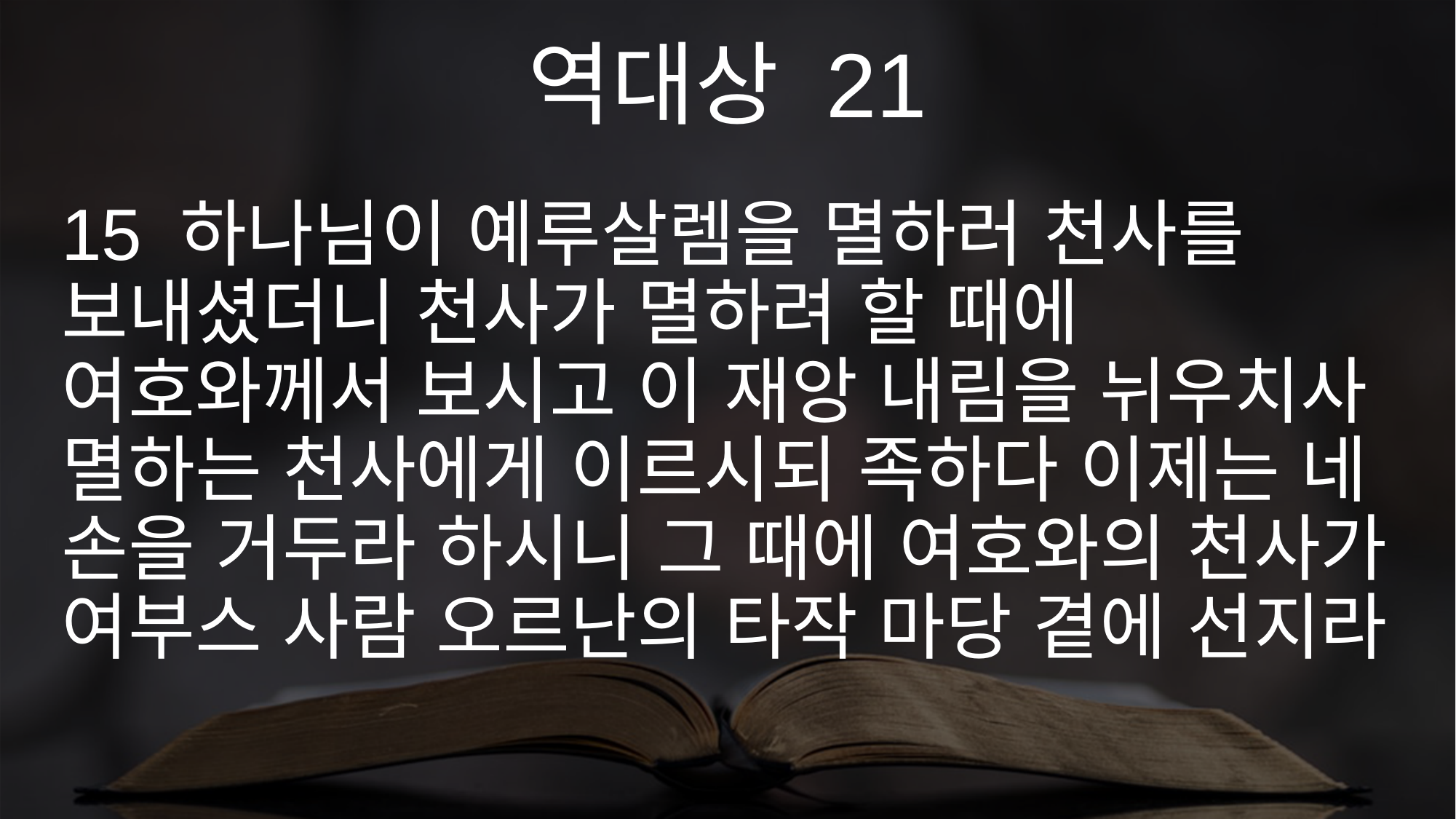

역대상 21
15 하나님이 예루살렘을 멸하러 천사를 보내셨더니 천사가 멸하려 할 때에 여호와께서 보시고 이 재앙 내림을 뉘우치사 멸하는 천사에게 이르시되 족하다 이제는 네 손을 거두라 하시니 그 때에 여호와의 천사가 여부스 사람 오르난의 타작 마당 곁에 선지라